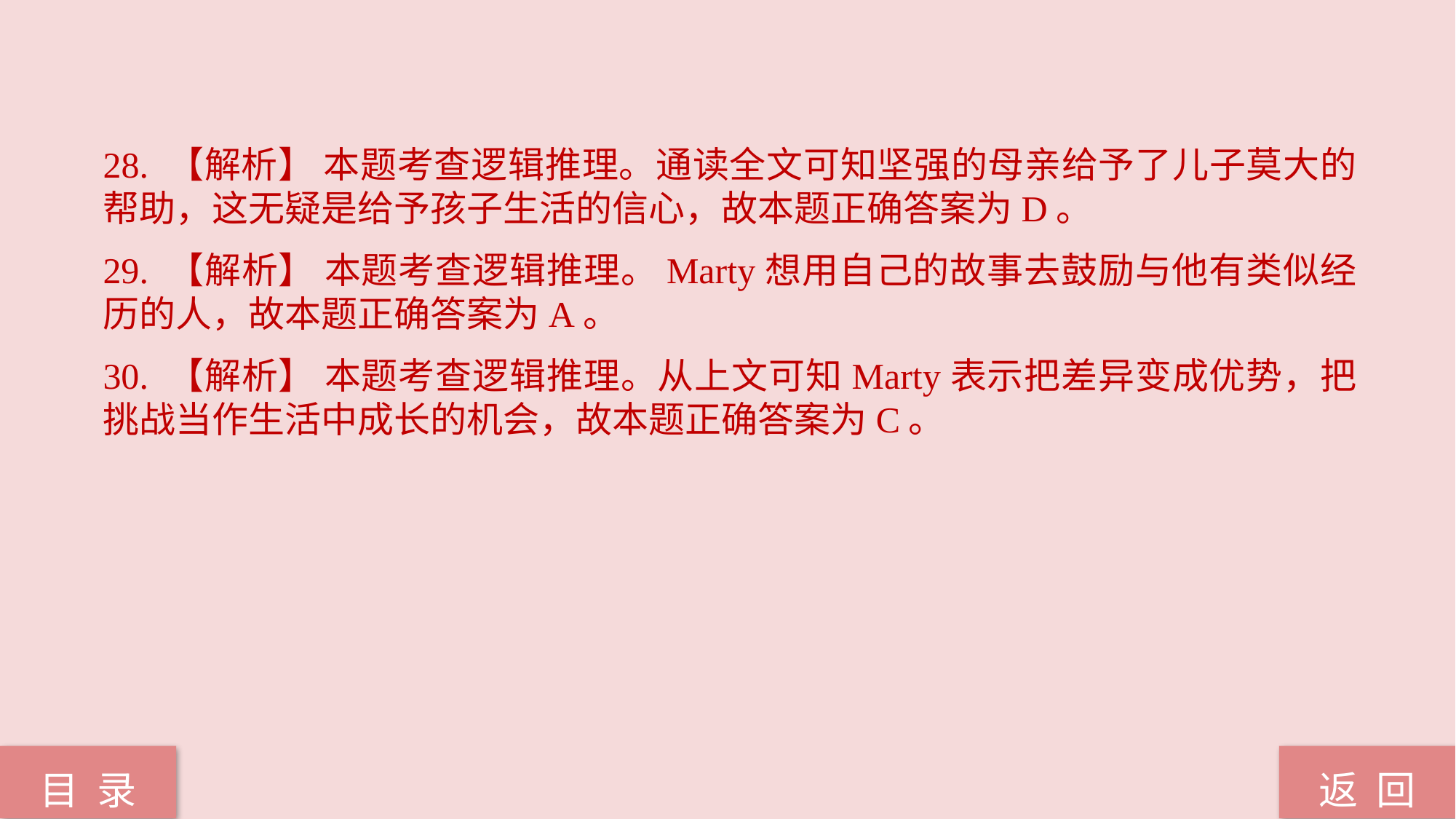

28. 【解析】 本题考查逻辑推理。通读全文可知坚强的母亲给予了儿子莫大的帮助，这无疑是给予孩子生活的信心，故本题正确答案为D。
29. 【解析】 本题考查逻辑推理。Marty想用自己的故事去鼓励与他有类似经历的人，故本题正确答案为A。
30. 【解析】 本题考查逻辑推理。从上文可知Marty表示把差异变成优势，把挑战当作生活中成长的机会，故本题正确答案为C。
返  回